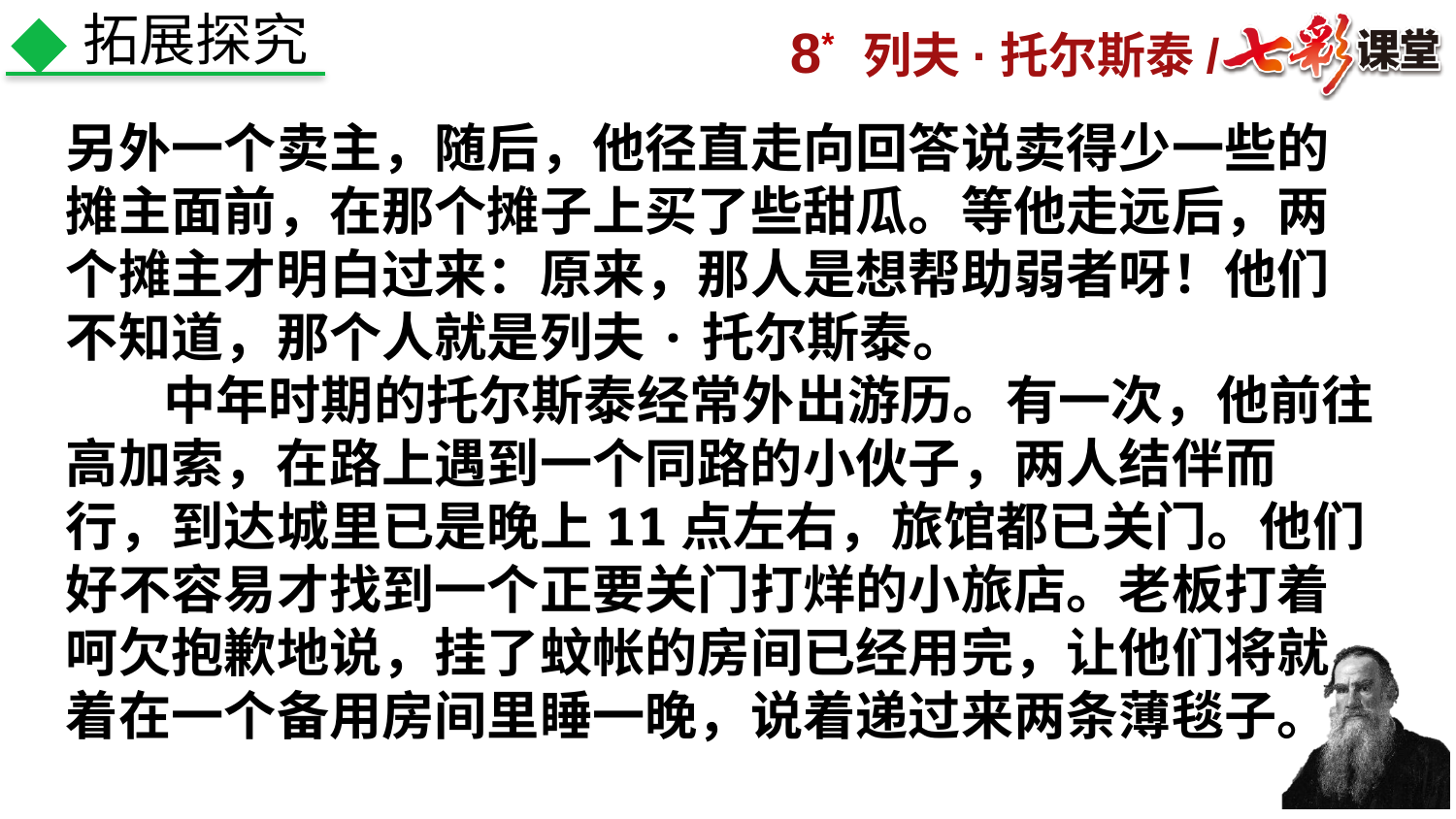

拓展探究

另外一个卖主，随后，他径直走向回答说卖得少一些的摊主面前，在那个摊子上买了些甜瓜。等他走远后，两个摊主才明白过来：原来，那人是想帮助弱者呀！他们不知道，那个人就是列夫·托尔斯泰。
 中年时期的托尔斯泰经常外出游历。有一次，他前往高加索，在路上遇到一个同路的小伙子，两人结伴而行，到达城里已是晚上11点左右，旅馆都已关门。他们好不容易才找到一个正要关门打烊的小旅店。老板打着呵欠抱歉地说，挂了蚊帐的房间已经用完，让他们将就着在一个备用房间里睡一晚，说着递过来两条薄毯子。